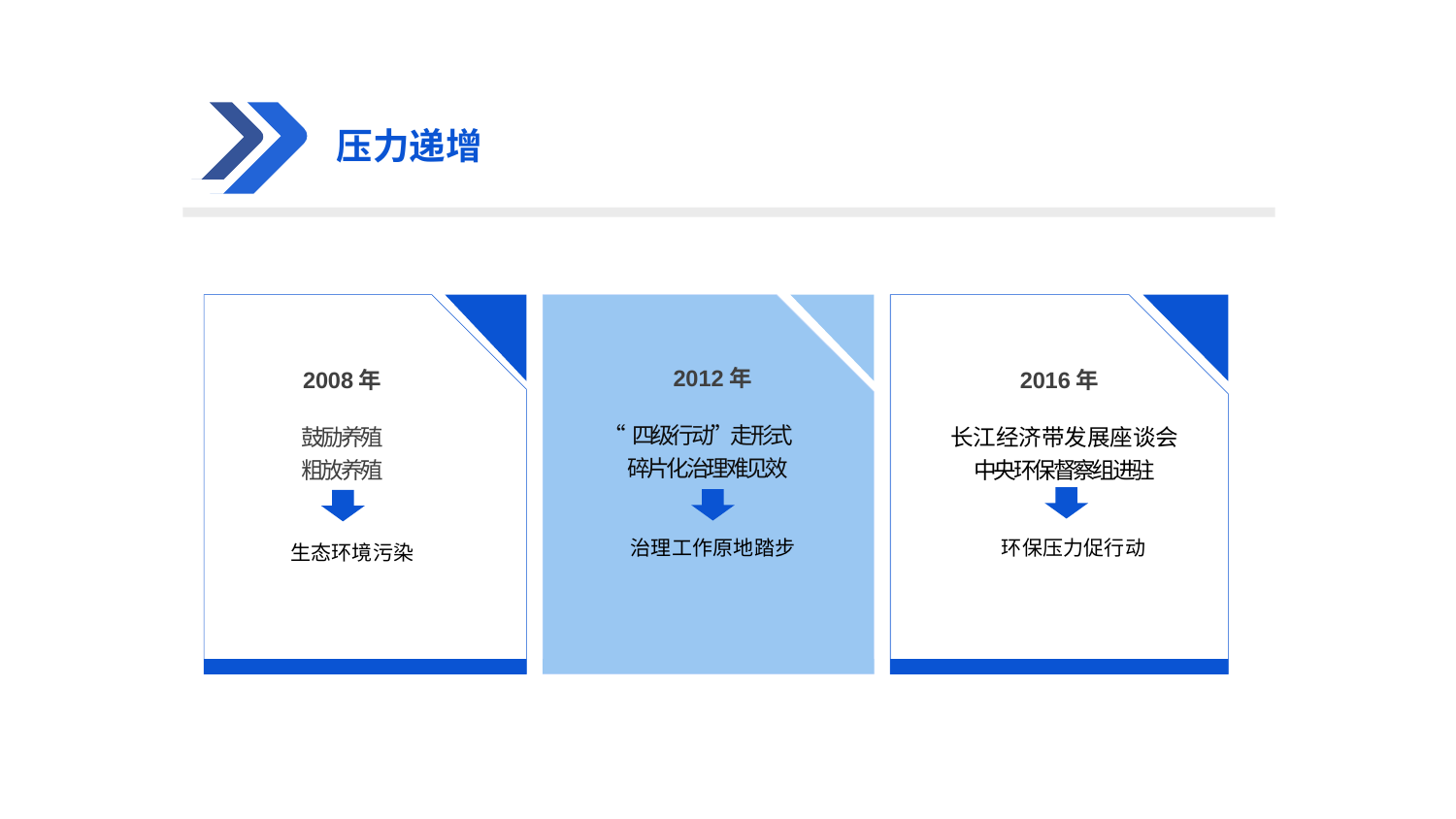

压力递增

2012年
2008年
2016年
“四级行动”走形式
     碎片化治理难见效

鼓励养殖
粗放养殖

长江经济带发展座谈会
中央环保督察组进驻

环保压力促行动
治理工作原地踏步
生态环境污染